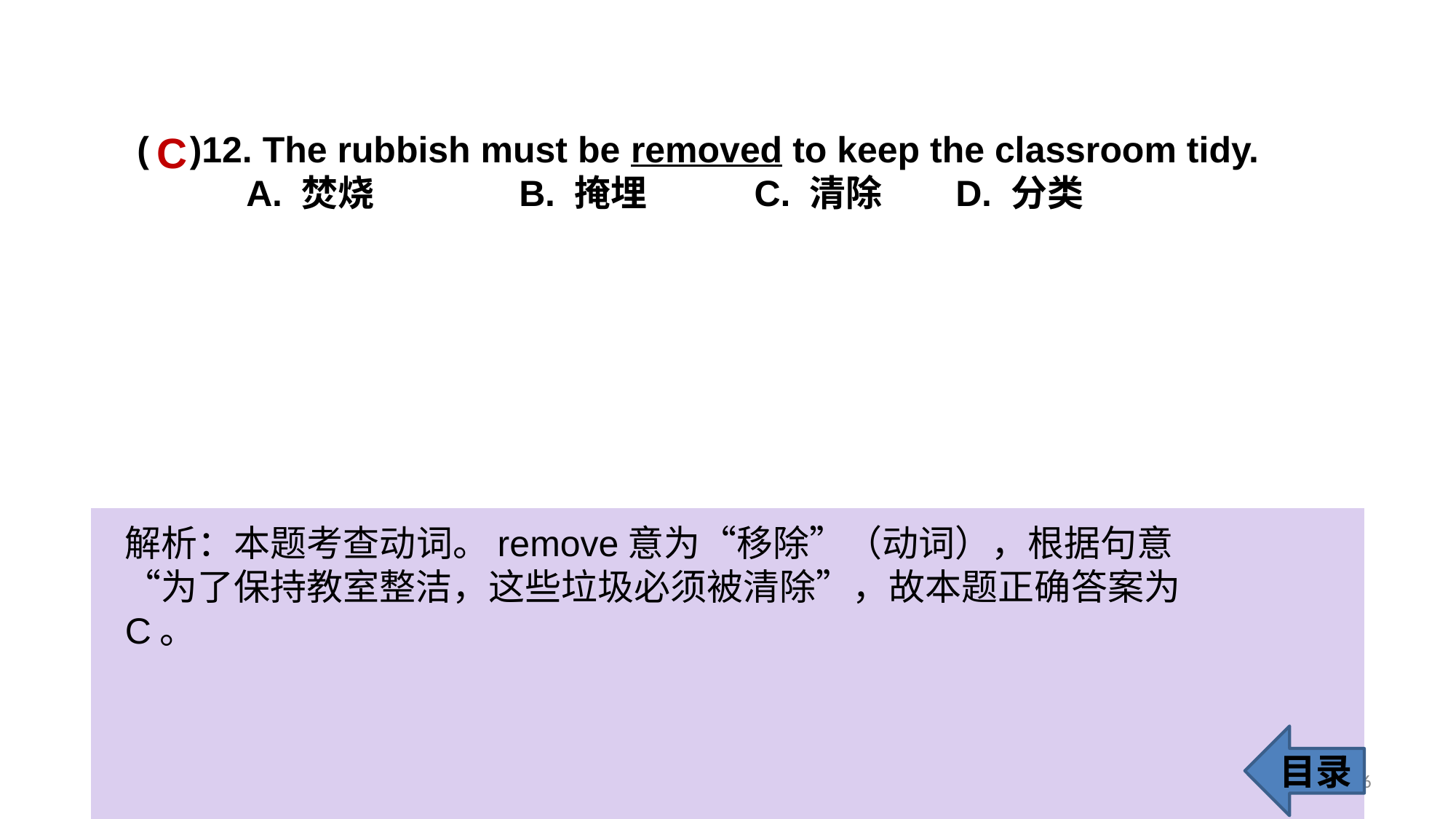

(    )12. The rubbish must be removed to keep the classroom tidy.
A. 焚烧 		B. 掩埋	 C. 清除 	D. 分类
C

解析：本题考查动词。remove意为“移除”（动词），根据句意“为了保持教室整洁，这些垃圾必须被清除”，故本题正确答案为C。
目录
16